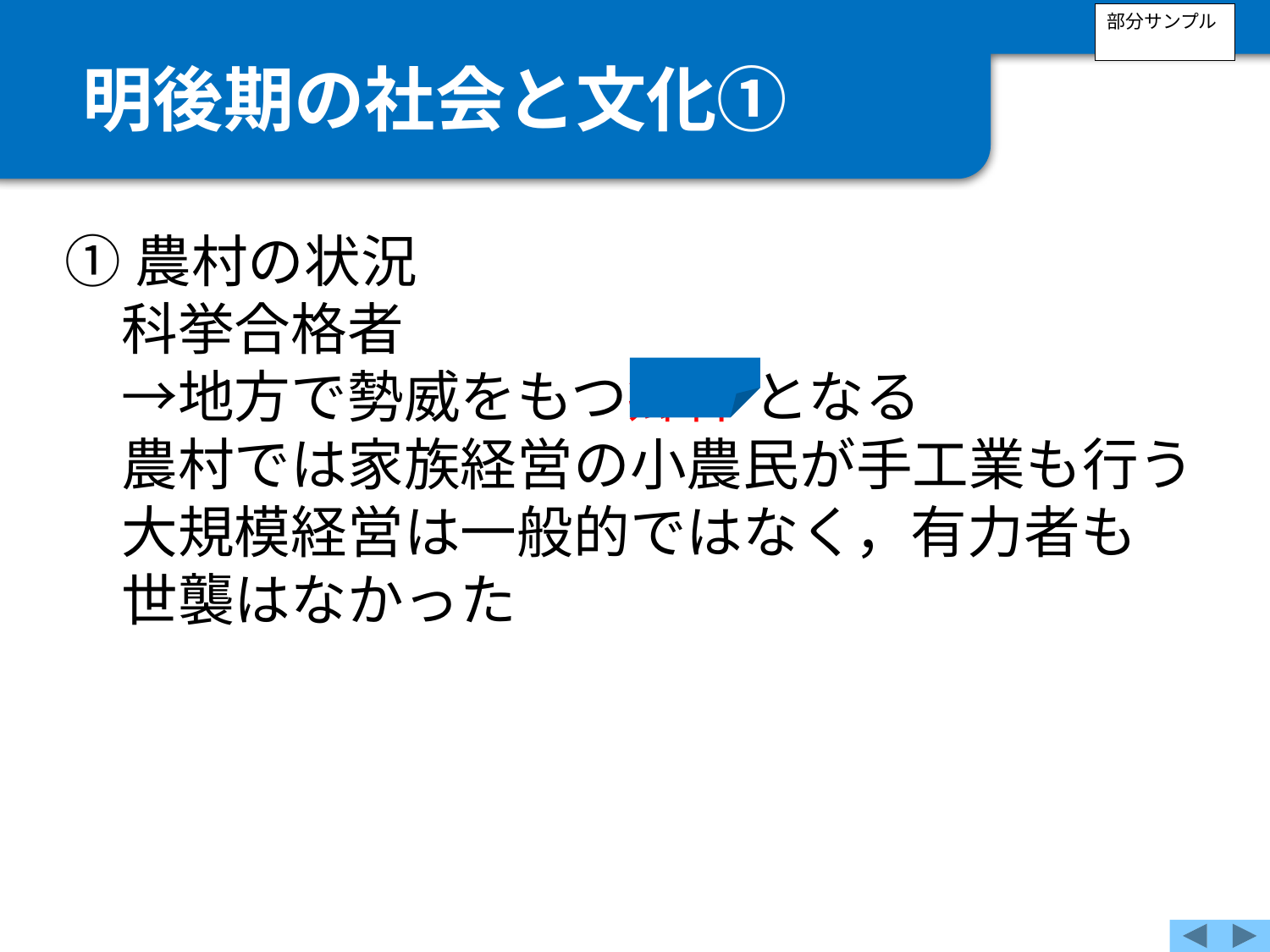

部分サンプル
明後期の社会と文化①
①農村の状況
　科挙合格者
　→地方で勢威をもつ郷紳 となる
　農村では家族経営の小農民が手工業も行う
　大規模経営は一般的ではなく，有力者も
　世襲はなかった